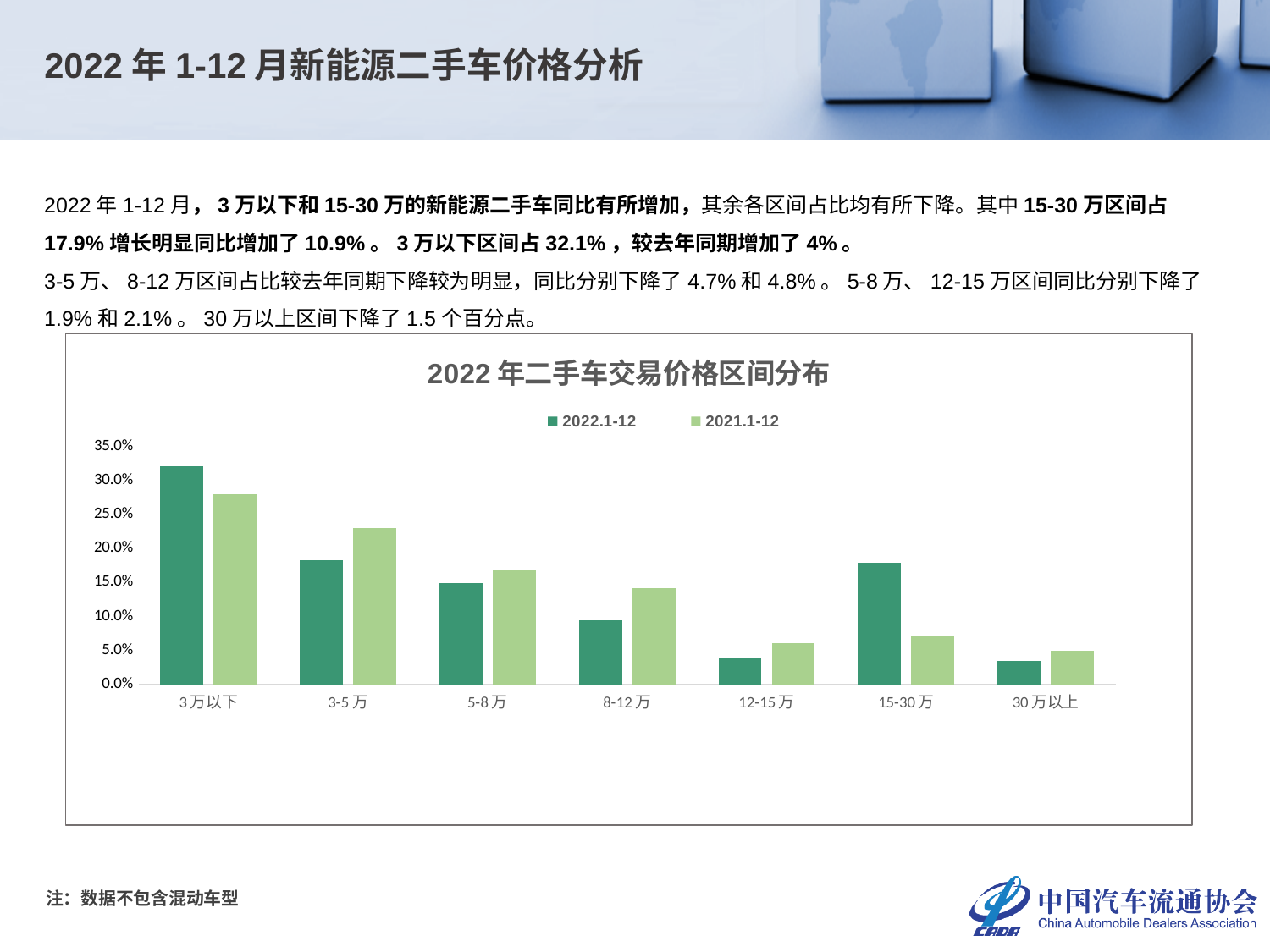

2022年1-12月新能源二手车价格分析
2022年1-12月，3万以下和15-30万的新能源二手车同比有所增加，其余各区间占比均有所下降。其中15-30万区间占17.9%增长明显同比增加了10.9%。3万以下区间占32.1%，较去年同期增加了4%。
3-5万、8-12万区间占比较去年同期下降较为明显，同比分别下降了4.7%和4.8%。5-8万、12-15万区间同比分别下降了1.9%和2.1%。30万以上区间下降了1.5个百分点。

### Chart: 2022年二手车交易价格区间分布

| Category | 2022.1-12 | 2021.1-12 |
|---|---|---|
| 3万以下 | 0.3207405921032322 | 0.2803019215087712 |
| 3-5万 | 0.18305652455777482 | 0.2298178852949171 |
| 5-8万 | 0.14899824036057172 | 0.16810588161498735 |
| 8-12万 | 0.09432593461550334 | 0.1419177452066824 |
| 12-15万 | 0.03972308832155095 | 0.06056202563405608 |
| 15-30万 | 0.17860340196956132 | 0.06985593911388964 |
| 30万以上 | 0.03455221807180564 | 0.049438601626696214 |
注：数据不包含混动车型